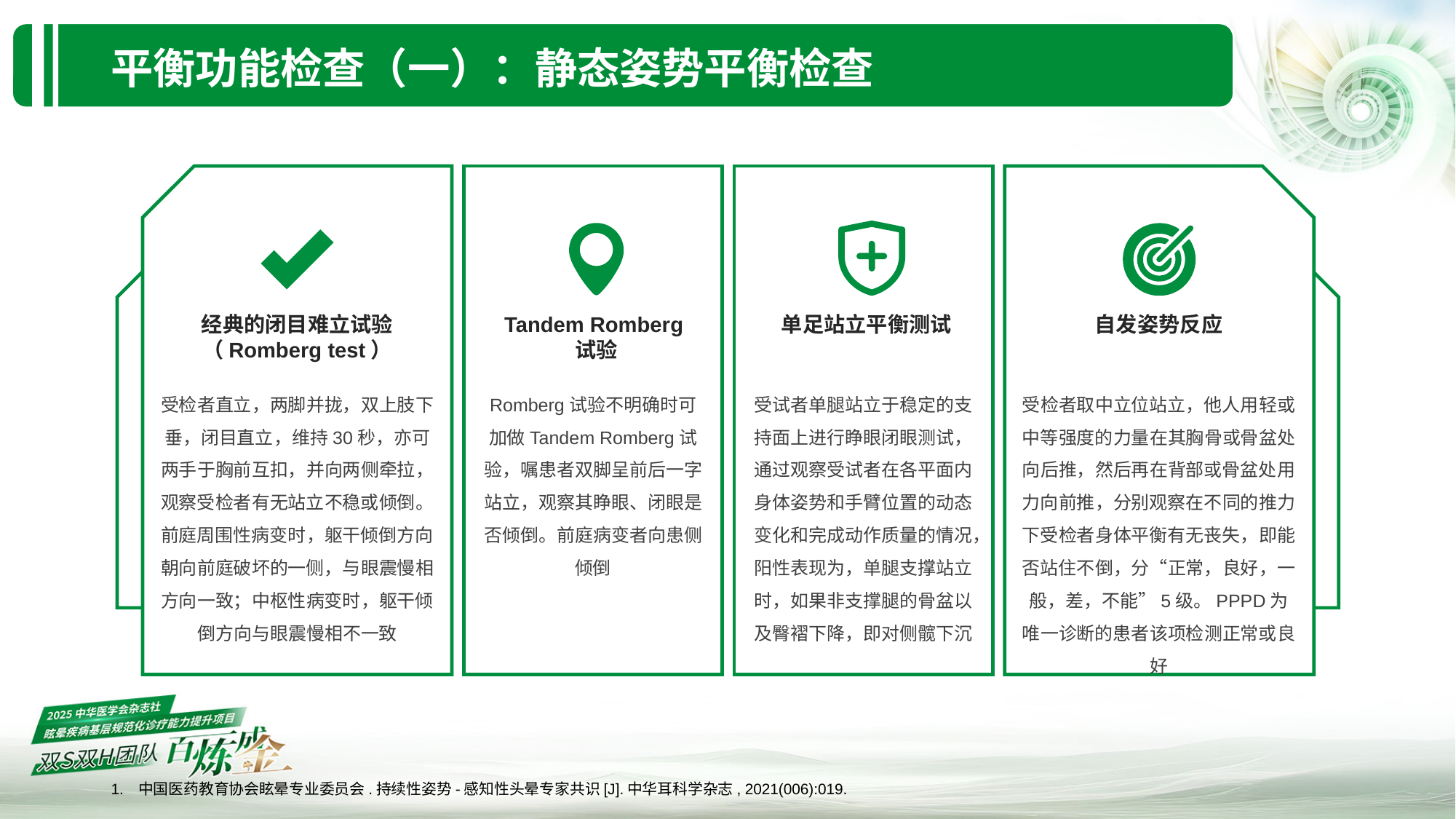

平衡功能检查（一）：静态姿势平衡检查

经典的闭目难立试验（Romberg test）
受检者直立，两脚并拢，双上肢下垂，闭目直立，维持30秒，亦可两手于胸前互扣，并向两侧牵拉，观察受检者有无站立不稳或倾倒。前庭周围性病变时，躯干倾倒方向朝向前庭破坏的一侧，与眼震慢相方向一致；中枢性病变时，躯干倾倒方向与眼震慢相不一致
Tandem Romberg试验
Romberg试验不明确时可加做Tandem Romberg试验，嘱患者双脚呈前后一字站立，观察其睁眼、闭眼是否倾倒。前庭病变者向患侧倾倒
单足站立平衡测试
受试者单腿站立于稳定的支持面上进行睁眼闭眼测试，通过观察受试者在各平面内身体姿势和手臂位置的动态变化和完成动作质量的情况，阳性表现为，单腿支撑站立时，如果非支撑腿的骨盆以及臀褶下降，即对侧髋下沉
自发姿势反应
受检者取中立位站立，他人用轻或中等强度的力量在其胸骨或骨盆处向后推，然后再在背部或骨盆处用力向前推，分别观察在不同的推力下受检者身体平衡有无丧失，即能否站住不倒，分“正常，良好，一般，差，不能”5级。PPPD为唯一诊断的患者该项检测正常或良好
中国医药教育协会眩晕专业委员会.持续性姿势-感知性头晕专家共识[J].中华耳科学杂志, 2021(006):019.